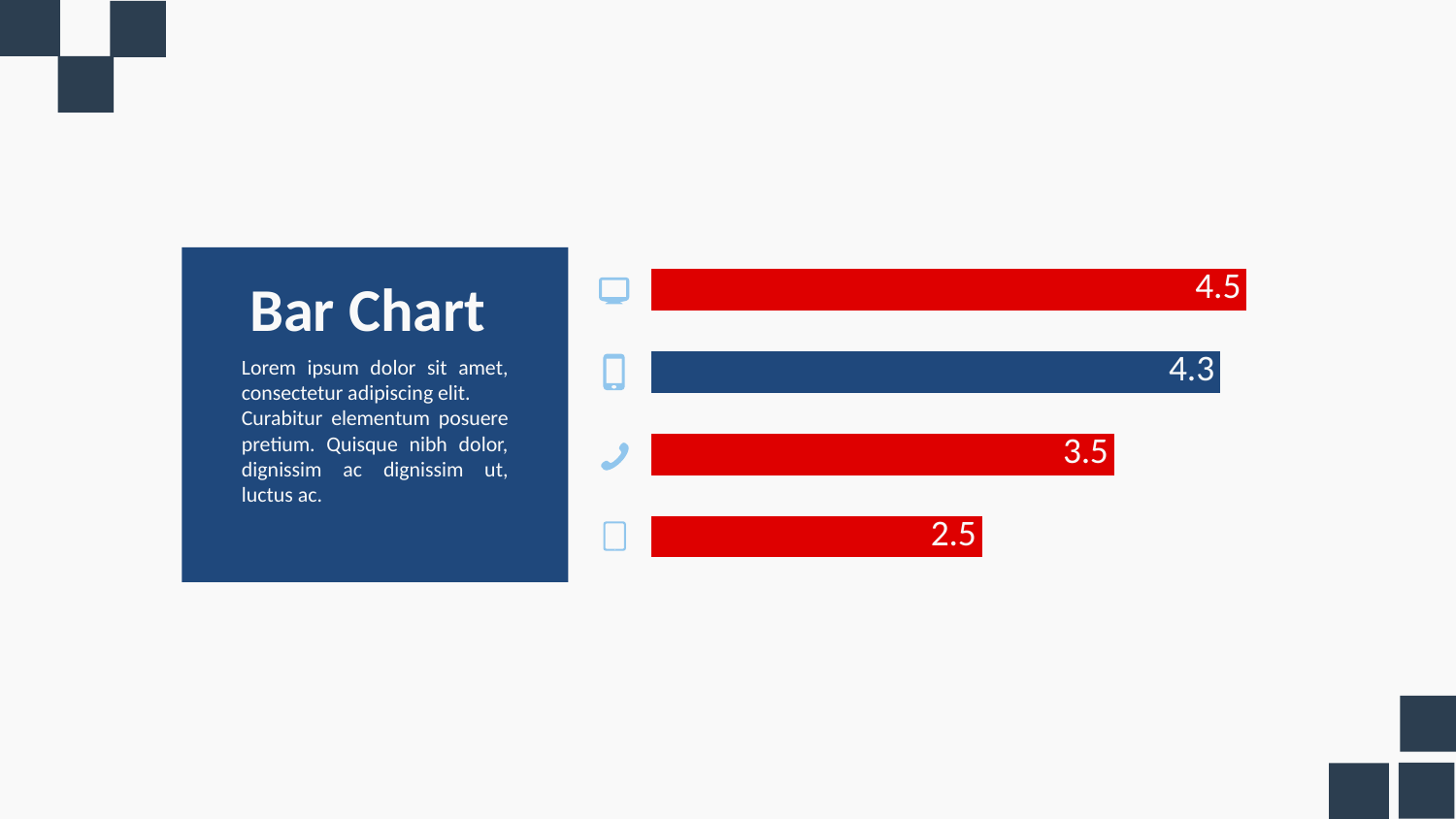

### Chart

| Category | series1 |
|---|---|
| A | 4.5 |
| B | 4.3 |
| C | 3.5 |
| 类别 4 | 2.5 |
Bar Chart

Lorem ipsum dolor sit amet, consectetur adipiscing elit.
Curabitur elementum posuere pretium. Quisque nibh dolor, dignissim ac dignissim ut, luctus ac.